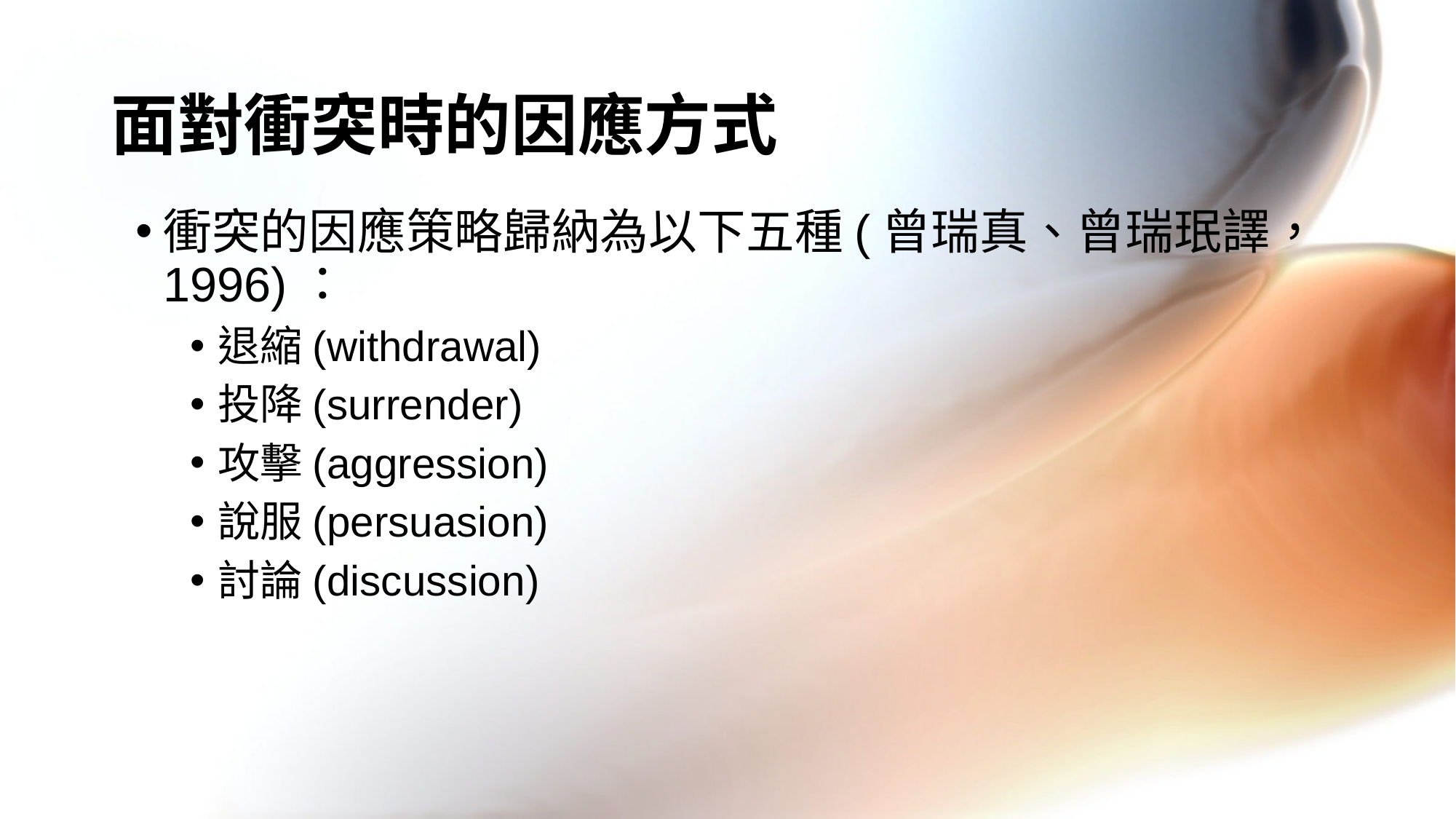

# 面對衝突時的因應方式
衝突的因應策略歸納為以下五種(曾瑞真、曾瑞珉譯，1996)：
退縮(withdrawal)
投降(surrender)
攻擊(aggression)
說服(persuasion)
討論(discussion)